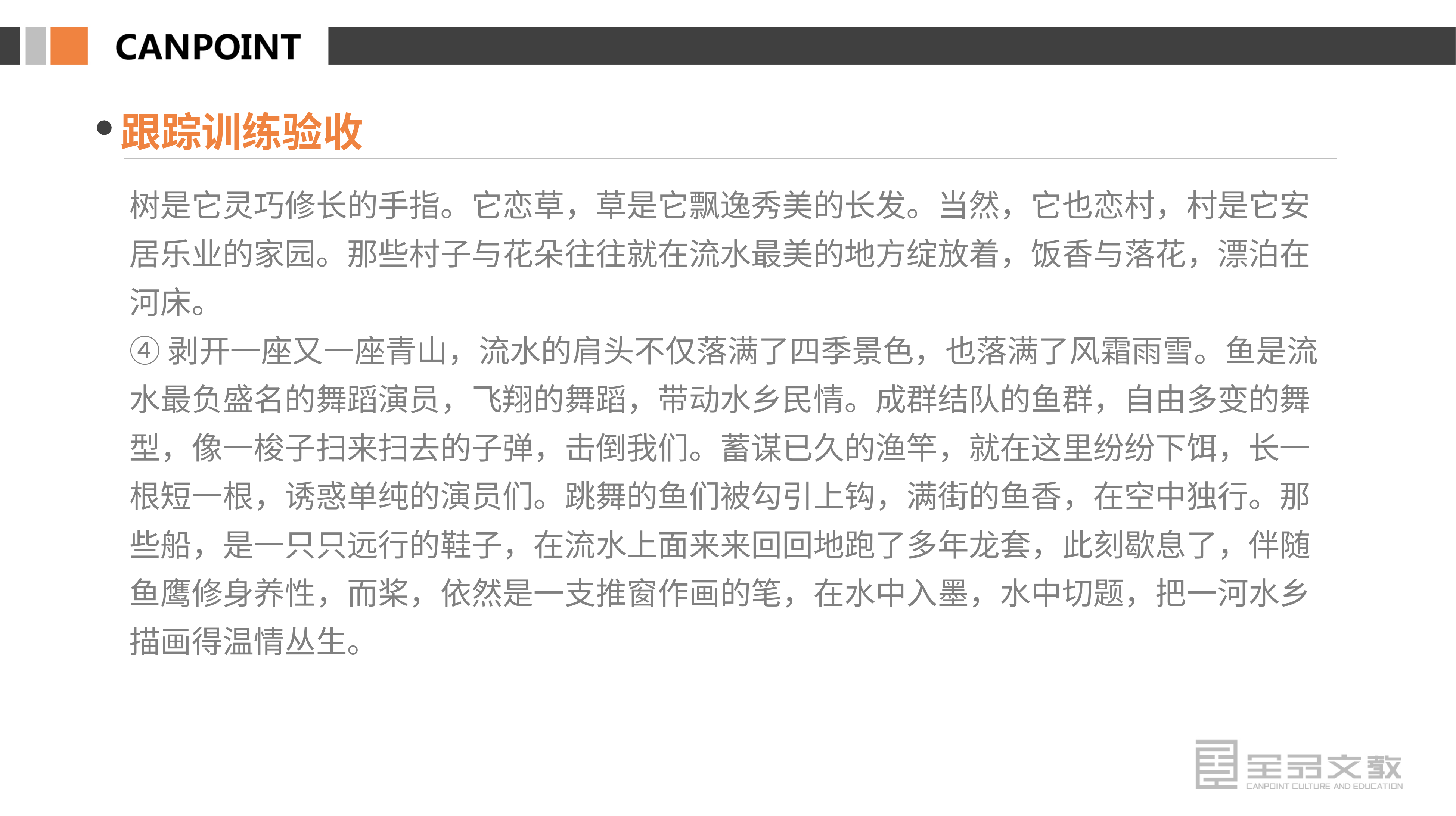

跟踪训练验收

树是它灵巧修长的手指。它恋草，草是它飘逸秀美的长发。当然，它也恋村，村是它安居乐业的家园。那些村子与花朵往往就在流水最美的地方绽放着，饭香与落花，漂泊在河床。
④剥开一座又一座青山，流水的肩头不仅落满了四季景色，也落满了风霜雨雪。鱼是流水最负盛名的舞蹈演员，飞翔的舞蹈，带动水乡民情。成群结队的鱼群，自由多变的舞型，像一梭子扫来扫去的子弹，击倒我们。蓄谋已久的渔竿，就在这里纷纷下饵，长一根短一根，诱惑单纯的演员们。跳舞的鱼们被勾引上钩，满街的鱼香，在空中独行。那些船，是一只只远行的鞋子，在流水上面来来回回地跑了多年龙套，此刻歇息了，伴随鱼鹰修身养性，而桨，依然是一支推窗作画的笔，在水中入墨，水中切题，把一河水乡描画得温情丛生。